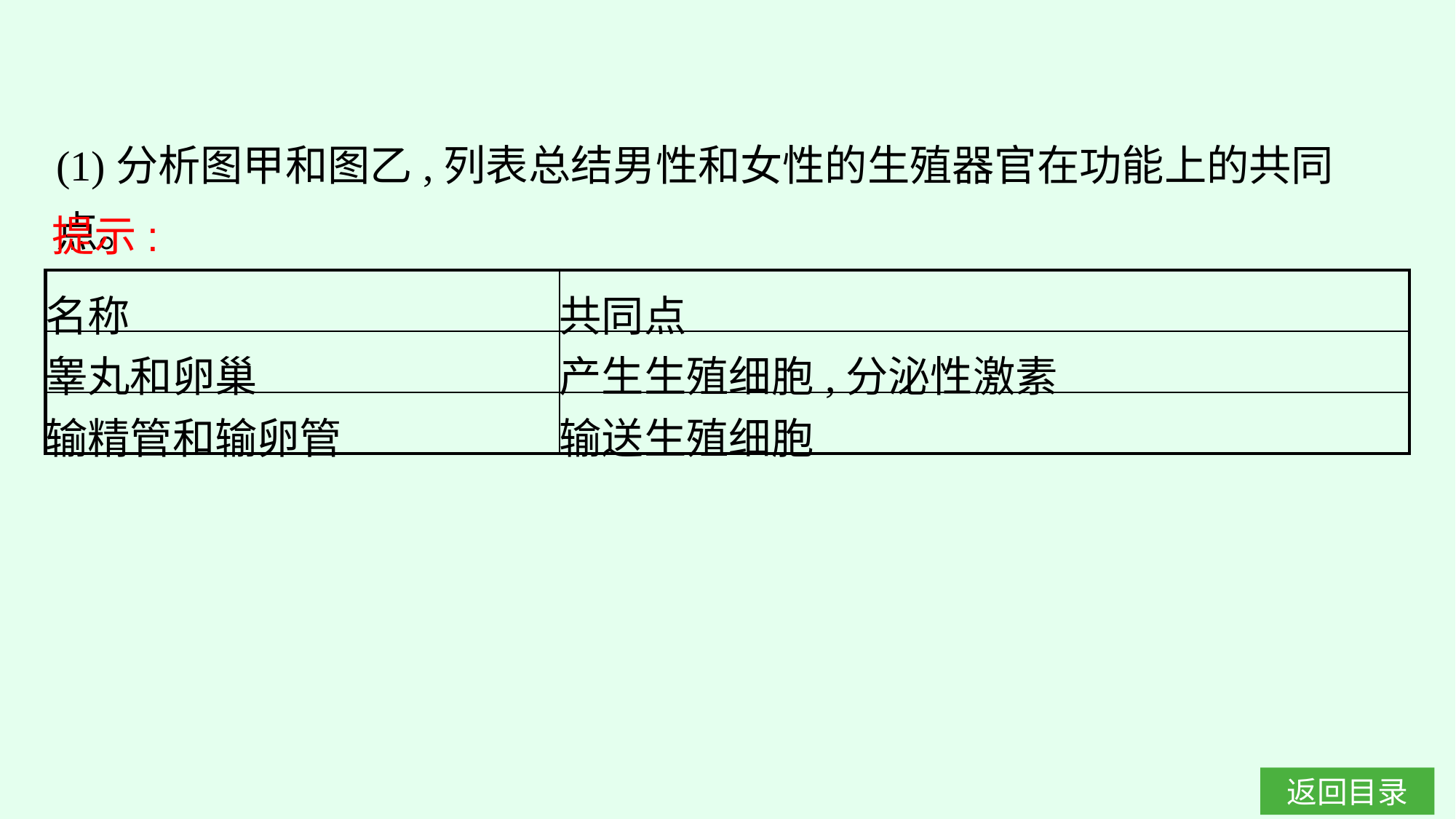

(1)分析图甲和图乙,列表总结男性和女性的生殖器官在功能上的共同点。
提示:
| 名称 | 共同点 |
| --- | --- |
| 睾丸和卵巢 | 产生生殖细胞,分泌性激素 |
| 输精管和输卵管 | 输送生殖细胞 |